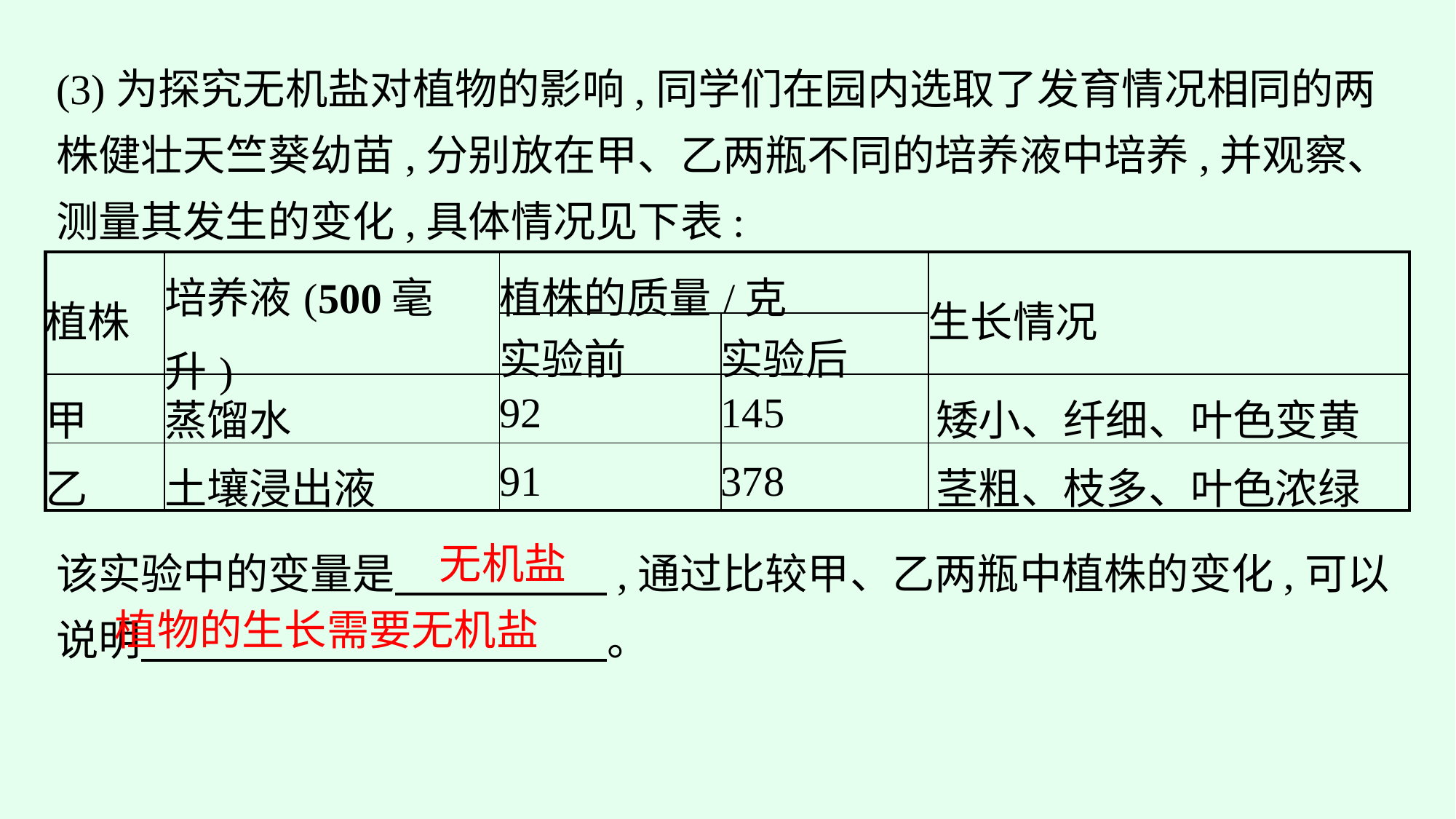

(3)为探究无机盐对植物的影响,同学们在园内选取了发育情况相同的两株健壮天竺葵幼苗,分别放在甲、乙两瓶不同的培养液中培养,并观察、测量其发生的变化,具体情况见下表:
| 植株 | 培养液(500毫升) | 植株的质量/克 |  | 生长情况 |
| --- | --- | --- | --- | --- |
|  |  | 实验前 | 实验后 |  |
| 甲 | 蒸馏水 | 92 | 145 | 矮小、纤细、叶色变黄 |
| 乙 | 土壤浸出液 | 91 | 378 | 茎粗、枝多、叶色浓绿 |
该实验中的变量是　　　　　,通过比较甲、乙两瓶中植株的变化,可以说明　　　　　　　　　　　。
无机盐
植物的生长需要无机盐